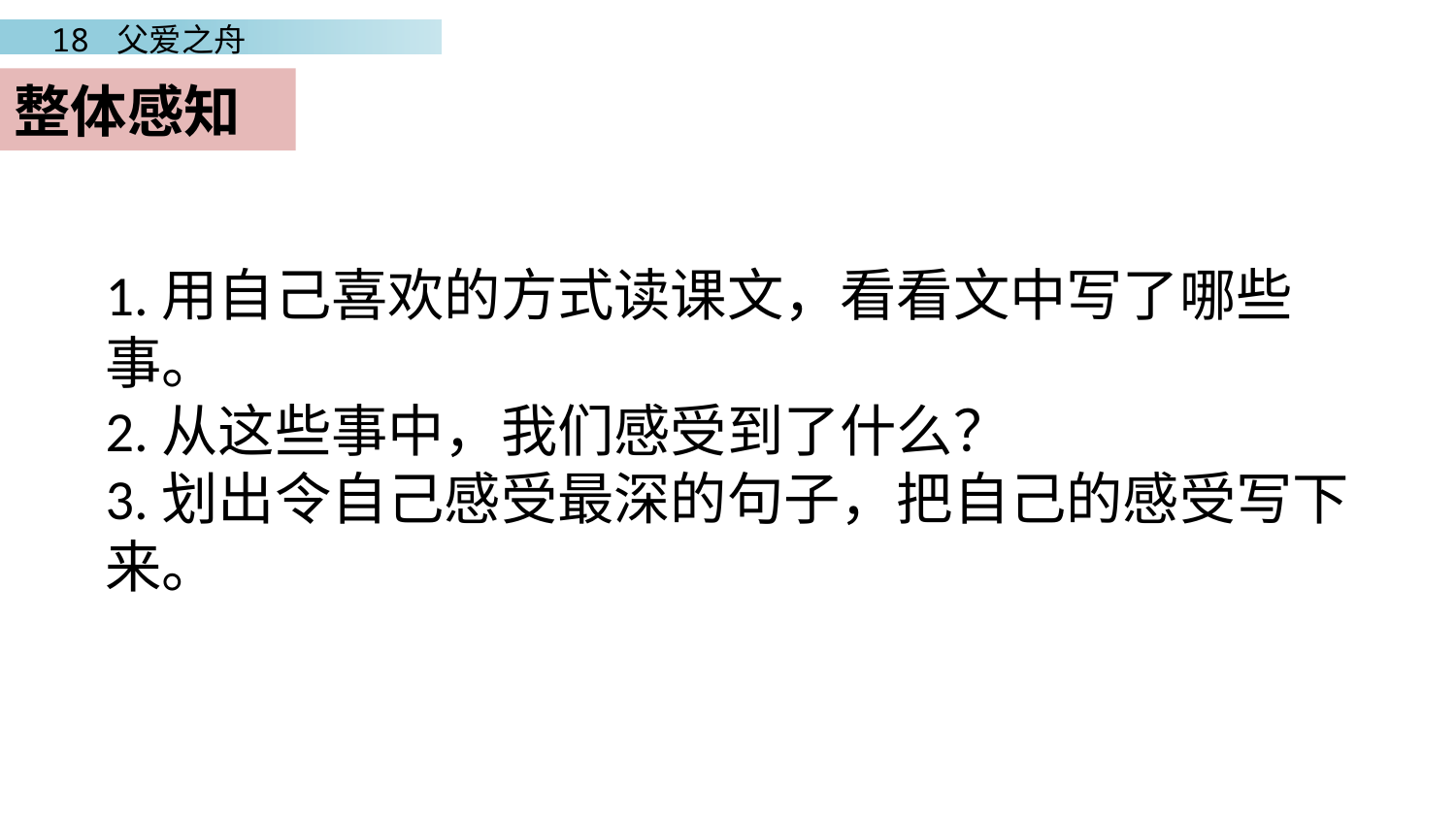

整体感知
1.用自己喜欢的方式读课文，看看文中写了哪些事。
2.从这些事中，我们感受到了什么？
3.划出令自己感受最深的句子，把自己的感受写下来。